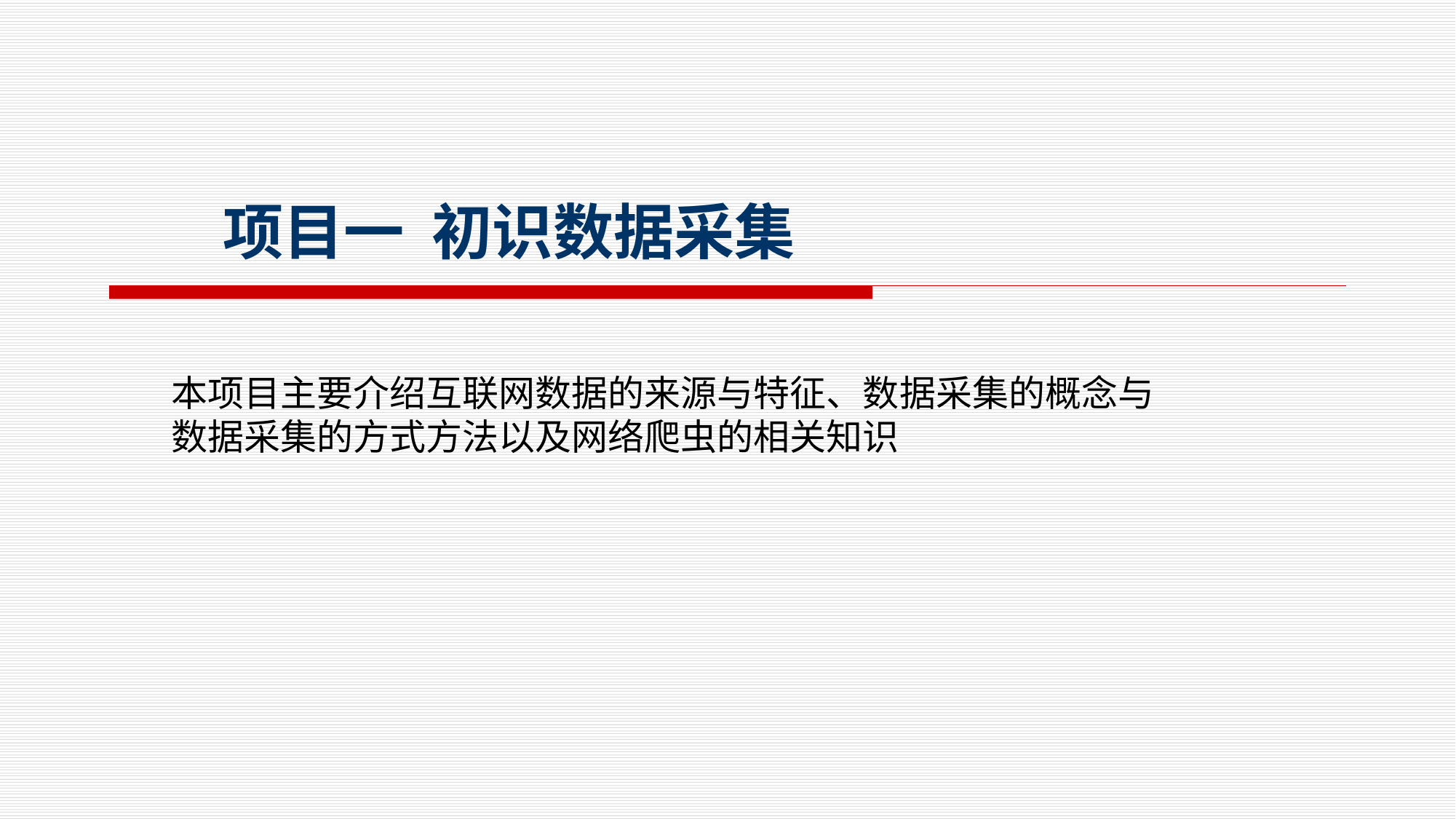

项目一  初识数据采集
本项目主要介绍互联网数据的来源与特征、数据采集的概念与数据采集的方式方法以及网络爬虫的相关知识
4